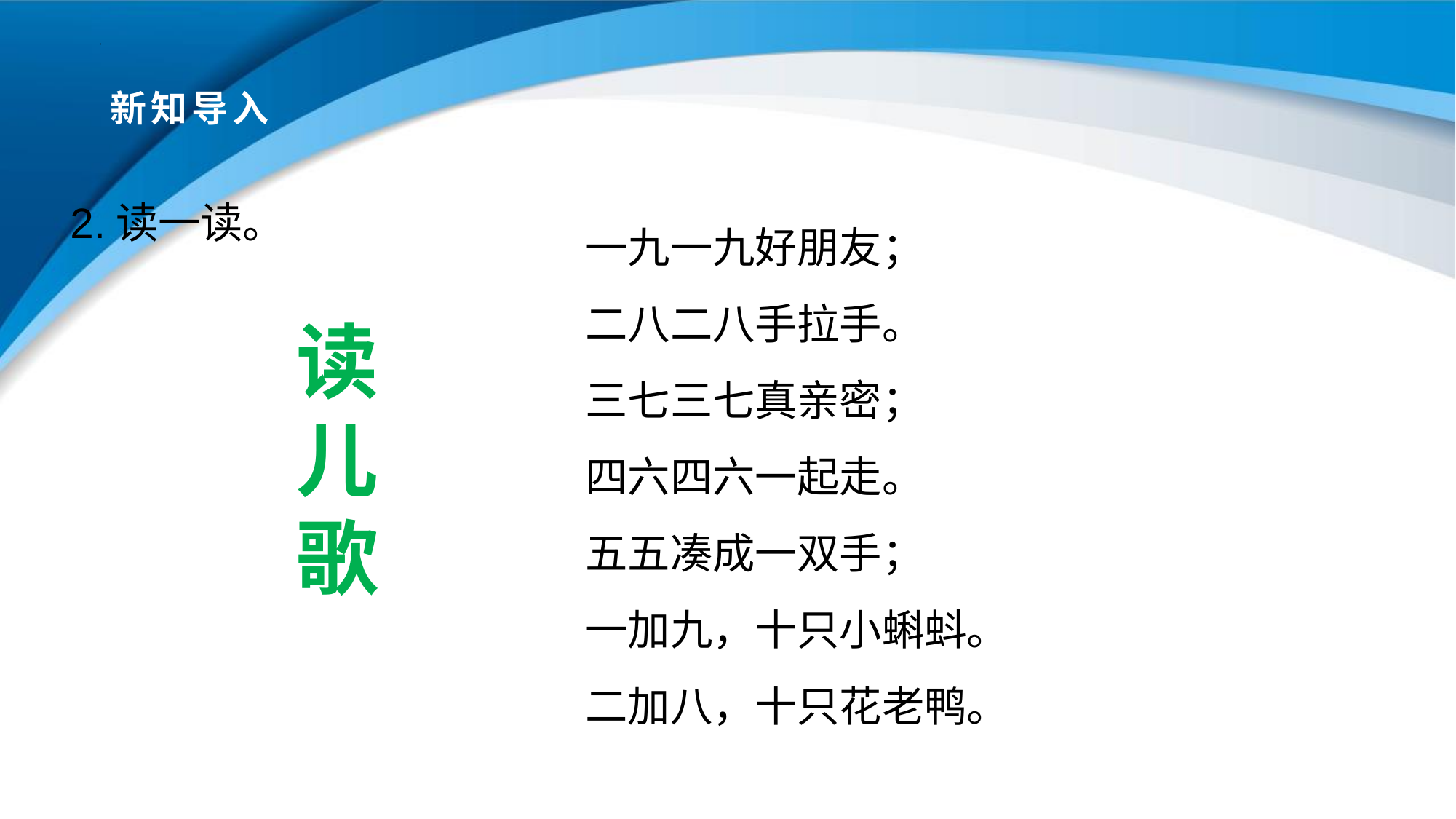

# 新知导入
2.读一读。
一九一九好朋友；
二八二八手拉手。
三七三七真亲密；
四六四六一起走。
五五凑成一双手；
一加九，十只小蝌蚪。
二加八，十只花老鸭。

读
儿
歌